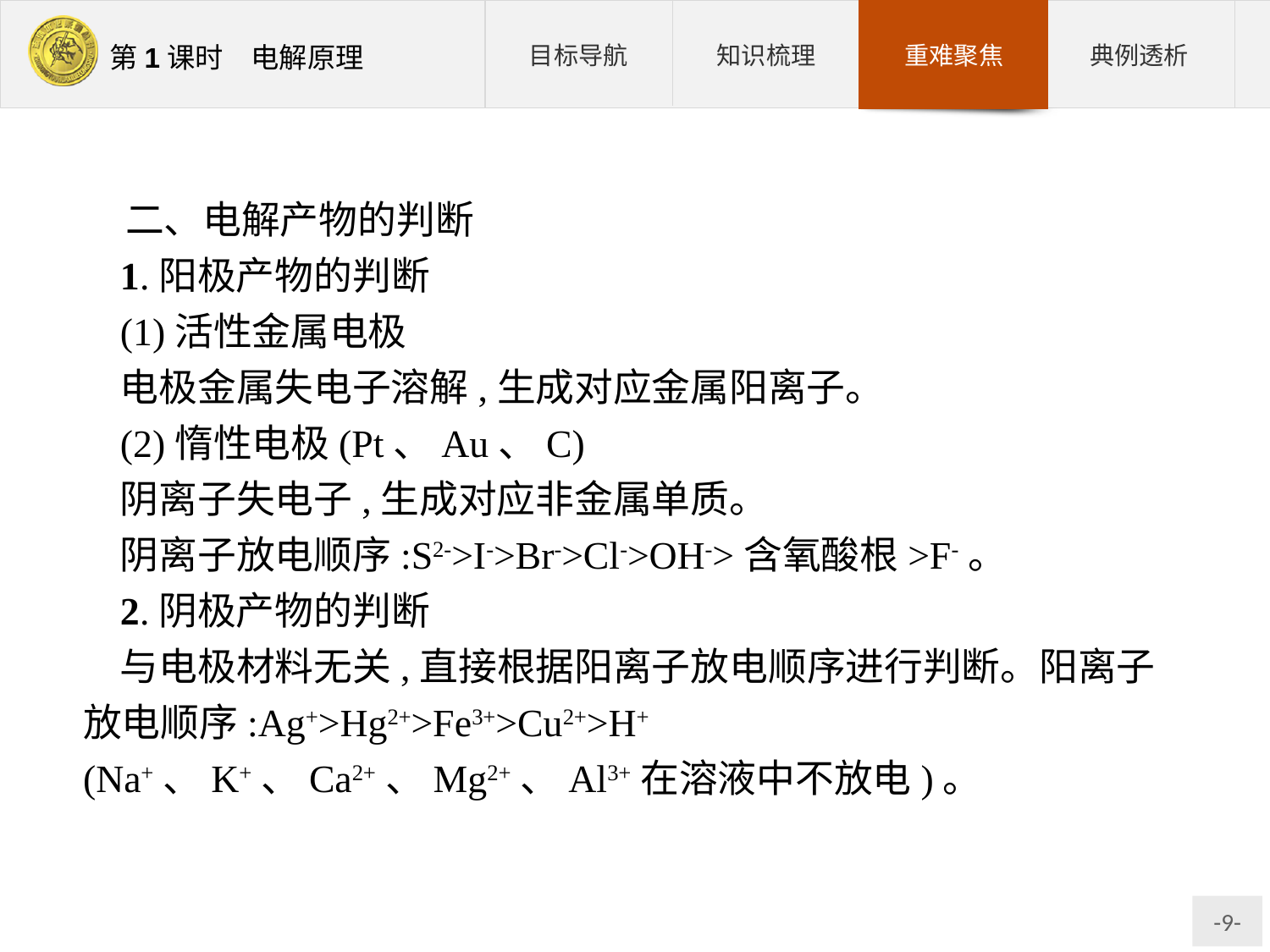

二、电解产物的判断
1.阳极产物的判断
(1)活性金属电极
电极金属失电子溶解,生成对应金属阳离子。
(2)惰性电极(Pt、Au、C)
阴离子失电子,生成对应非金属单质。
阴离子放电顺序:S2->I->Br->Cl->OH->含氧酸根>F-。
2.阴极产物的判断
与电极材料无关,直接根据阳离子放电顺序进行判断。阳离子放电顺序:Ag+>Hg2+>Fe3+>Cu2+>H+(Na+、K+、Ca2+、Mg2+、Al3+在溶液中不放电)。